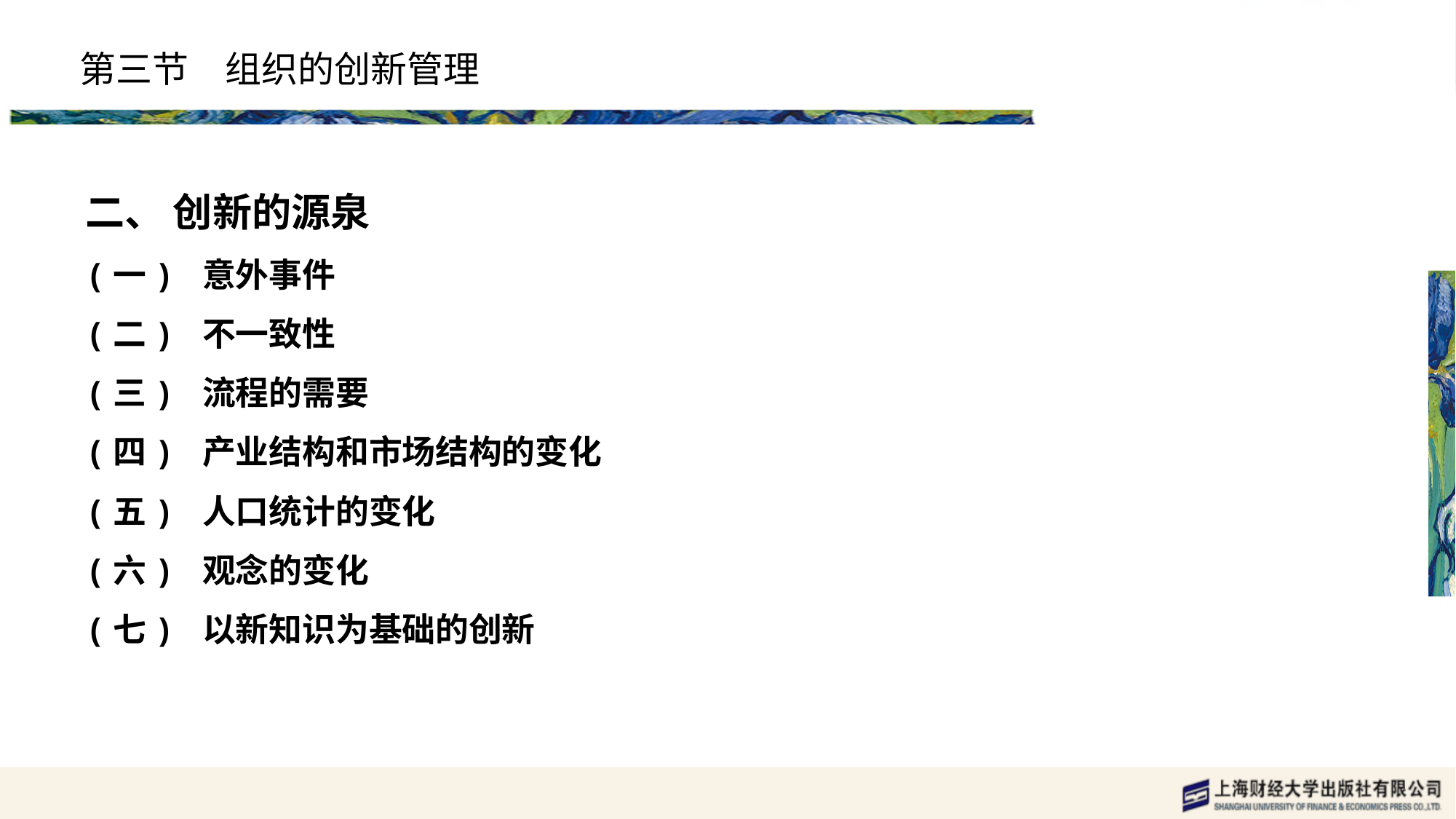

# 第三节　组织的创新管理
二、 创新的源泉
(一) 意外事件
(二) 不一致性
(三) 流程的需要
(四) 产业结构和市场结构的变化
(五) 人口统计的变化
(六) 观念的变化
(七) 以新知识为基础的创新